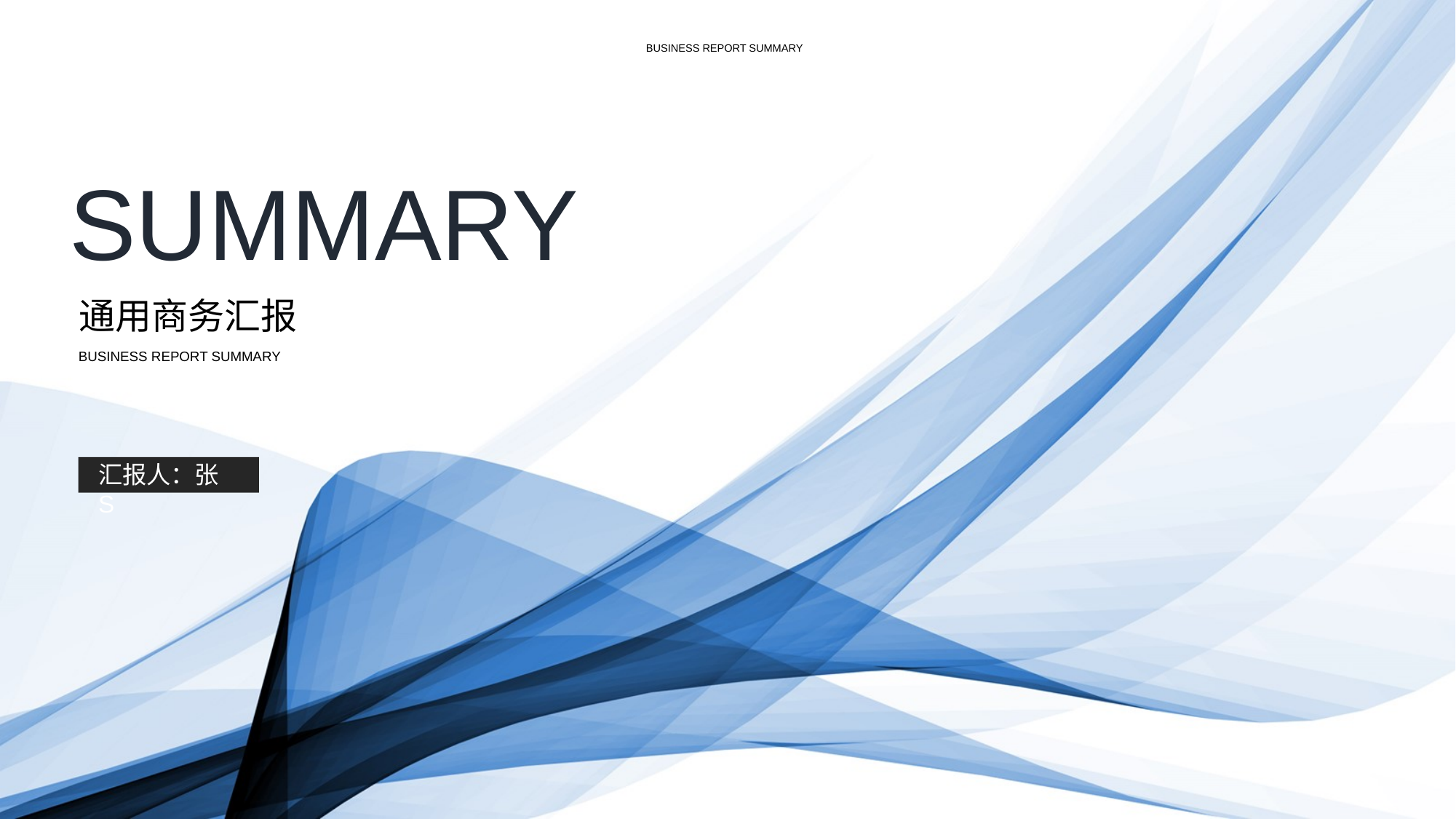

BUSINESS REPORT SUMMARY
SUMMARY
通用商务汇报
BUSINESS REPORT SUMMARY
汇报人：张S